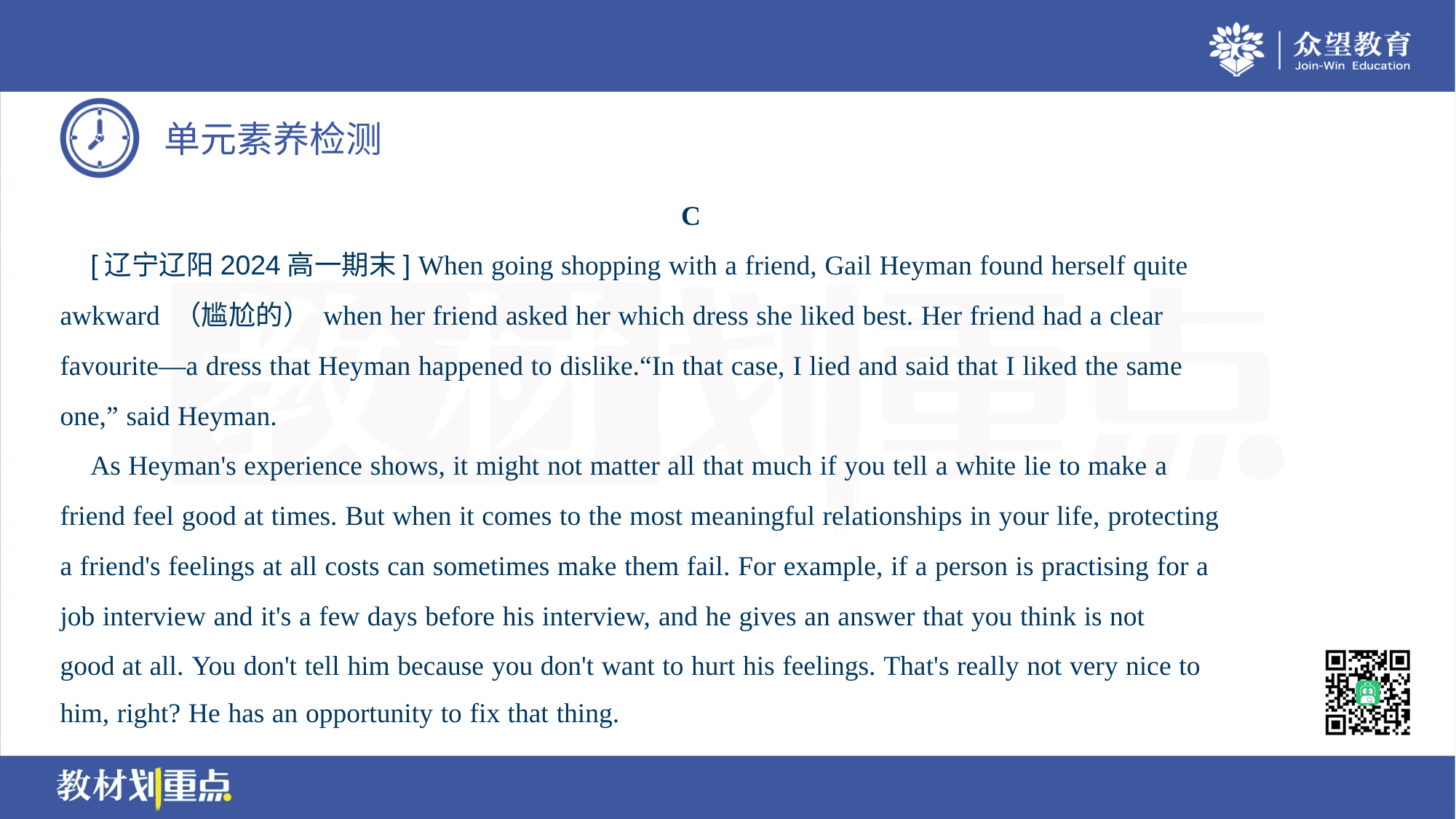

C
    [辽宁辽阳2024高一期末] When going shopping with a friend, Gail Heyman found herself quite
awkward （尴尬的） when her friend asked her which dress she liked best. Her friend had a clear
favourite—a dress that Heyman happened to dislike.“In that case, I lied and said that I liked the same
one,” said Heyman.
    As Heyman's experience shows, it might not matter all that much if you tell a white lie to make a
friend feel good at times. But when it comes to the most meaningful relationships in your life, protecting
a friend's feelings at all costs can sometimes make them fail. For example, if a person is practising for a
job interview and it's a few days before his interview, and he gives an answer that you think is not
good at all. You don't tell him because you don't want to hurt his feelings. That's really not very nice to
him, right? He has an opportunity to fix that thing.